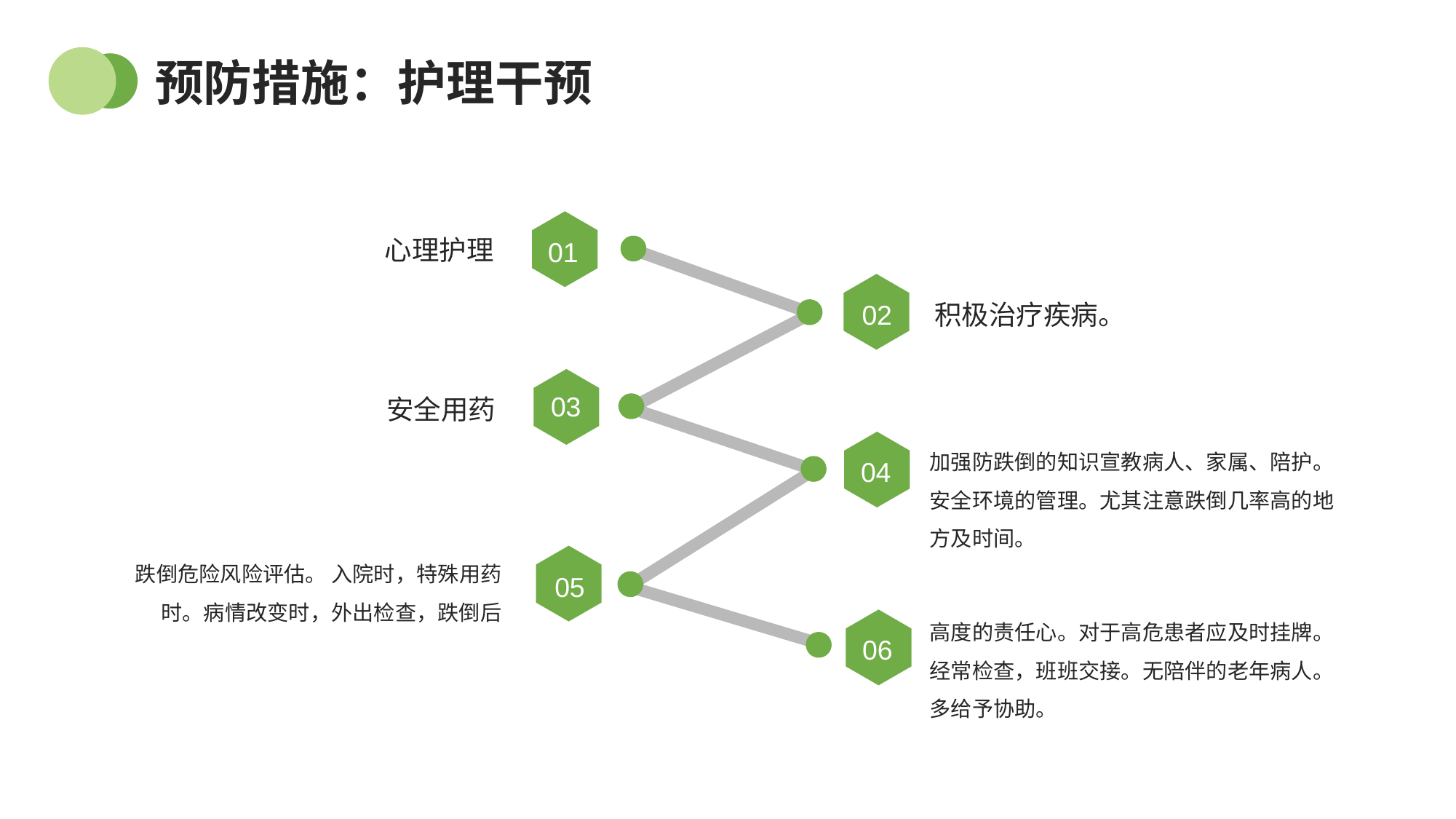

预防措施：护理干预

01
心理护理

02
积极治疗疾病。

03
安全用药

加强防跌倒的知识宣教病人、家属、陪护。安全环境的管理。尤其注意跌倒几率高的地方及时间。

04

跌倒危险风险评估。 入院时，特殊用药时。病情改变时，外出检查，跌倒后

05

高度的责任心。对于高危患者应及时挂牌。经常检查，班班交接。无陪伴的老年病人。多给予协助。

06